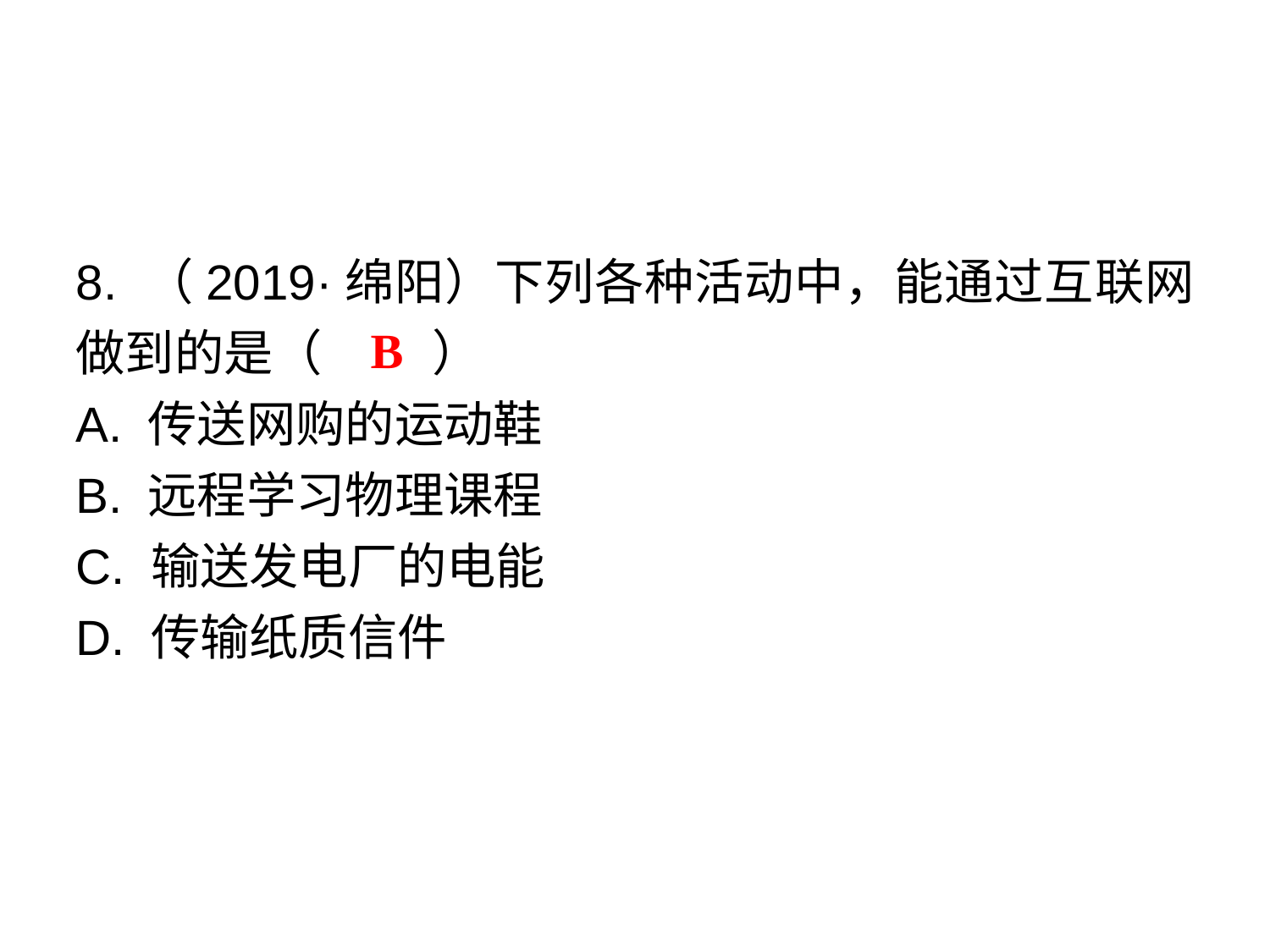

8. （2019·绵阳）下列各种活动中，能通过互联网做到的是（　 　）
A. 传送网购的运动鞋
B. 远程学习物理课程
C. 输送发电厂的电能
D. 传输纸质信件
 B